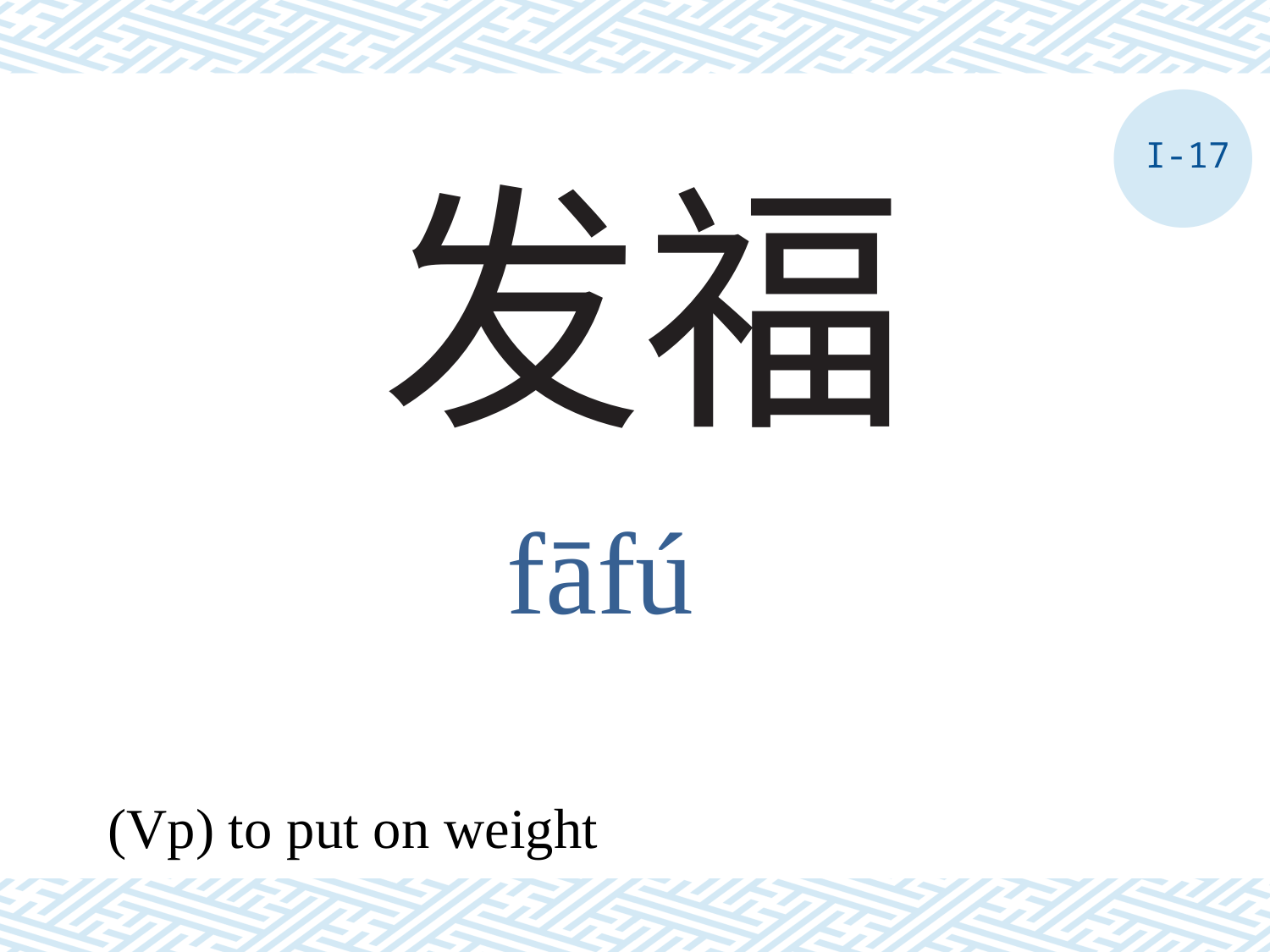

I-17

# 发福
fāfú
(Vp) to put on weight